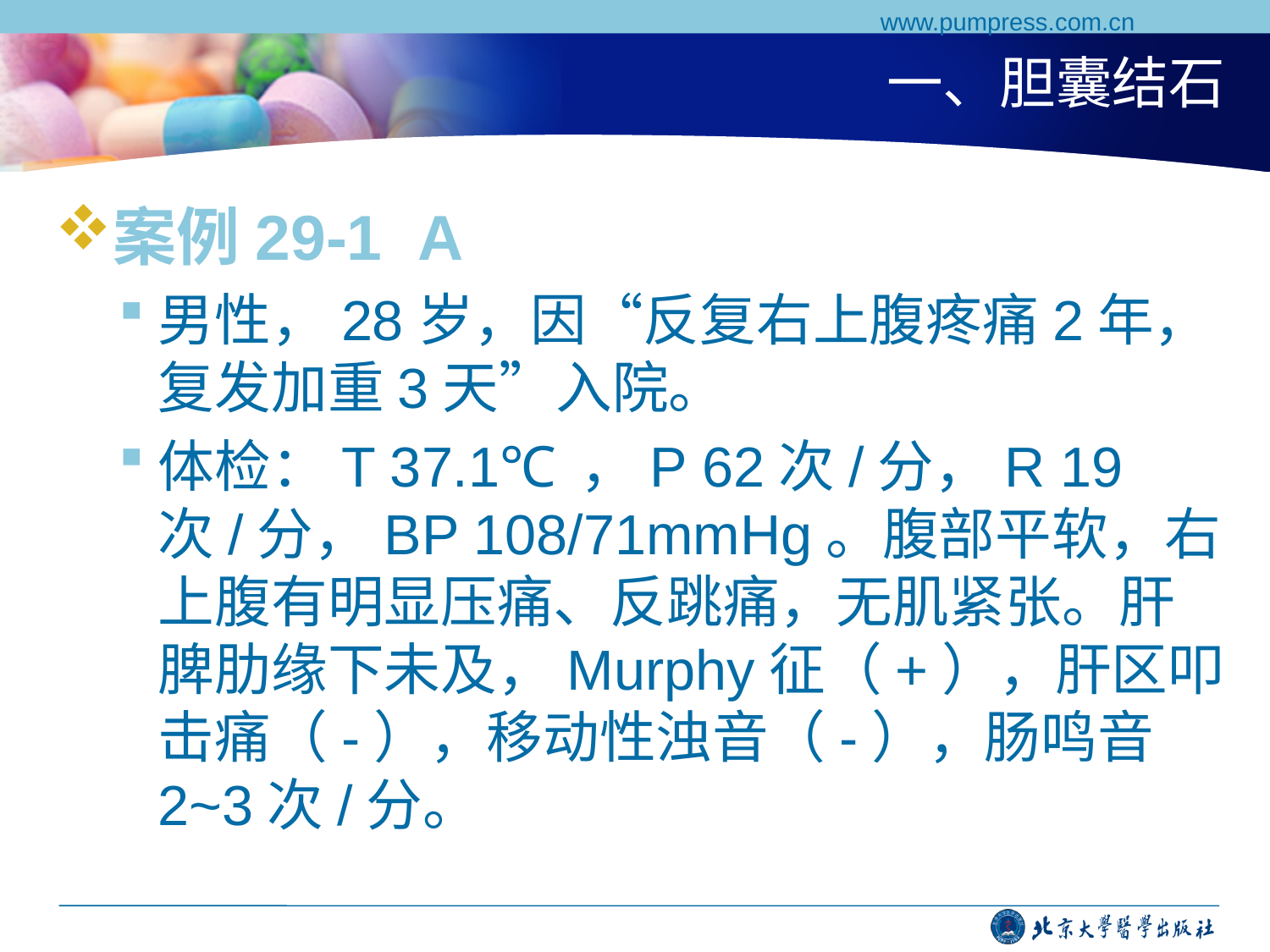

www.pumpress.com.cn
# 一、胆囊结石
案例29-1  A
男性，28岁，因“反复右上腹疼痛2年，复发加重3天”入院。
体检：T 37.1℃，P 62次/分，R 19次/分，BP 108/71mmHg。腹部平软，右上腹有明显压痛、反跳痛，无肌紧张。肝脾肋缘下未及，Murphy征（+），肝区叩击痛（-），移动性浊音（-），肠鸣音2~3次/分。